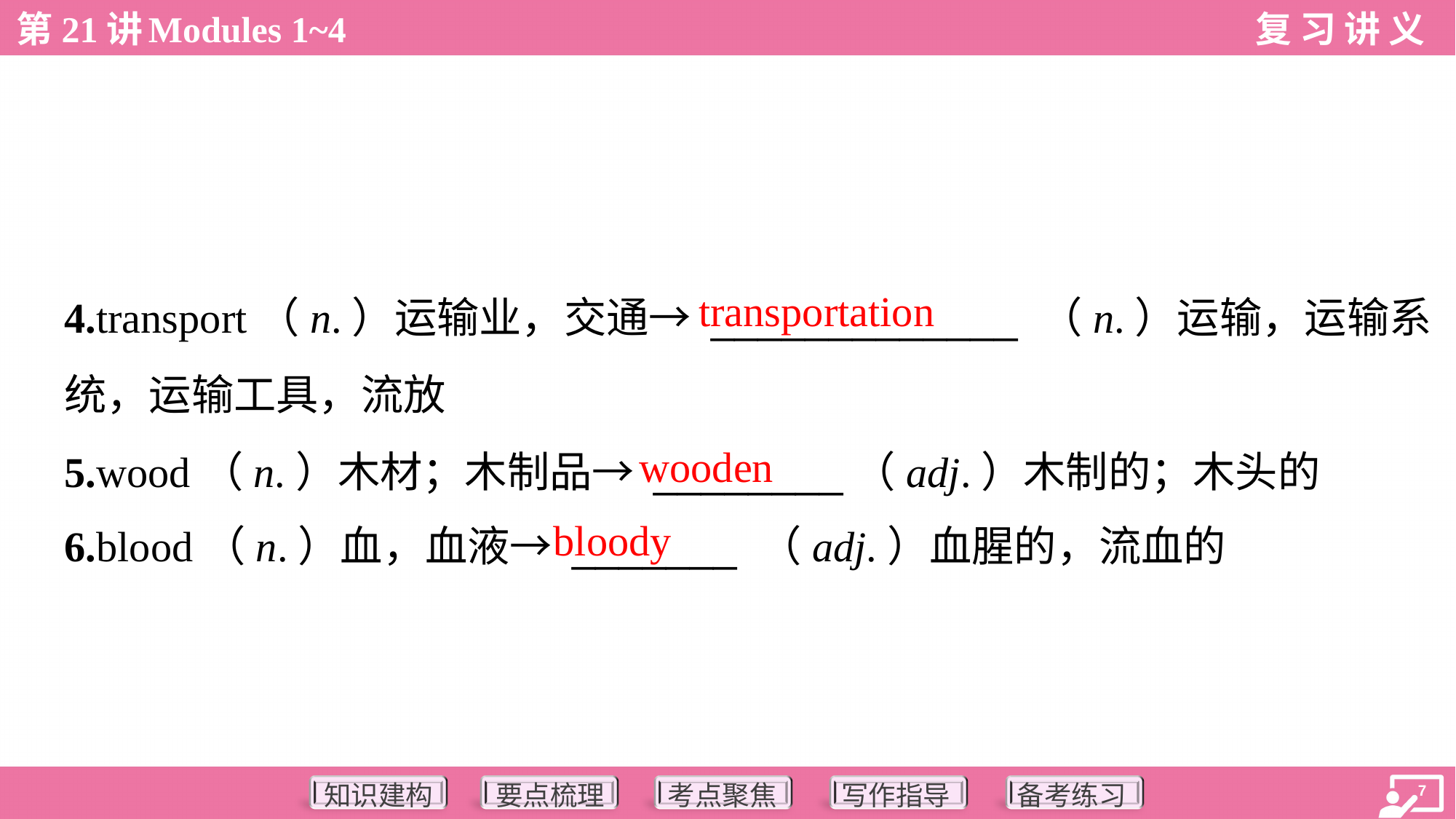

transportation
4.transport（n.）运输业，交通→ _____________ （n.）运输，运输系
统，运输工具，流放
5.wood（n.）木材；木制品→ ________（adj.）木制的；木头的
6.blood（n.）血，血液→ _______ （adj.）血腥的，流血的
wooden
bloody